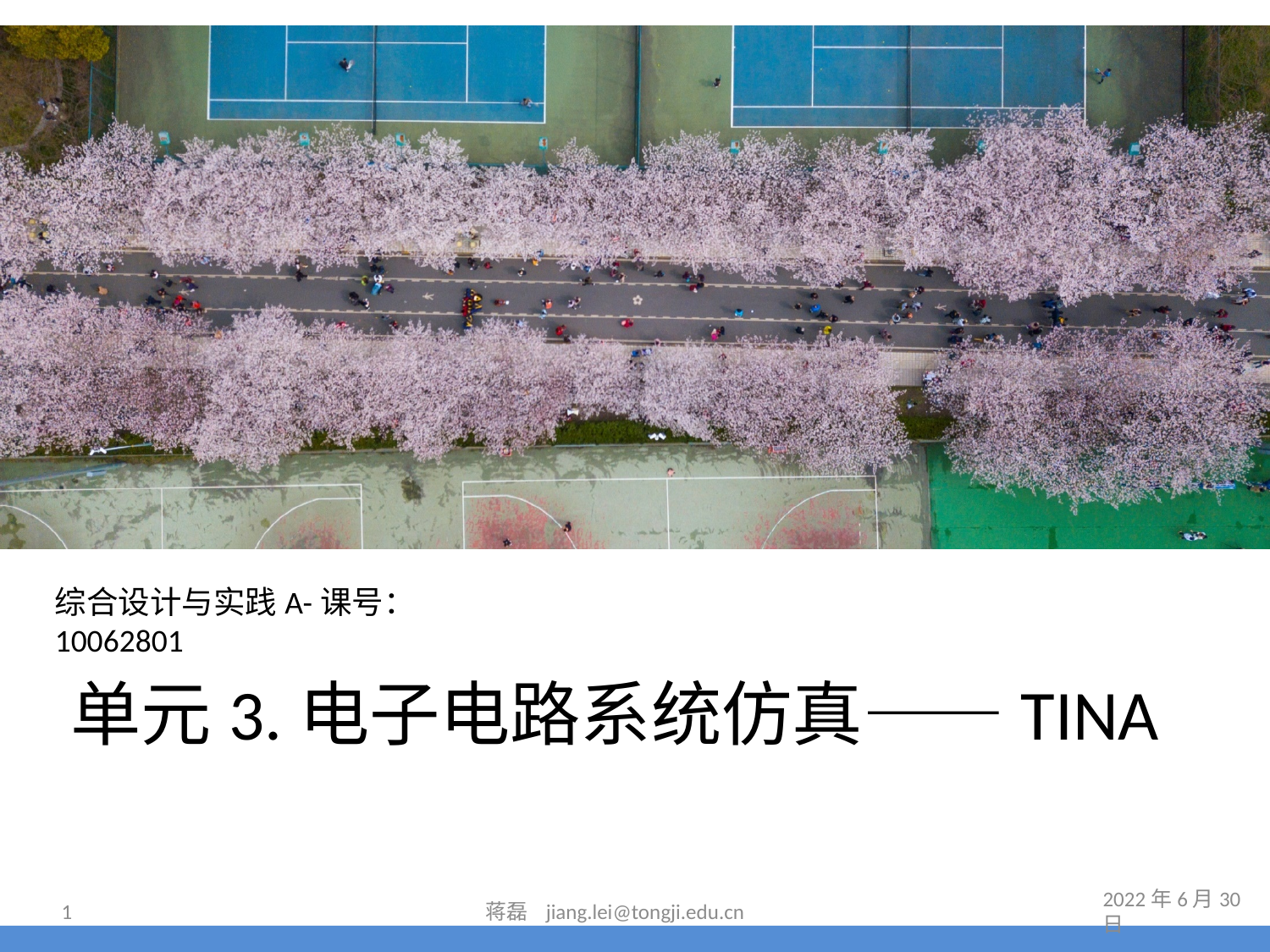

综合设计与实践A-课号：10062801
# 单元3.电子电路系统仿真——TINA
2022年6月30日
1
蒋磊  jiang.lei@tongji.edu.cn